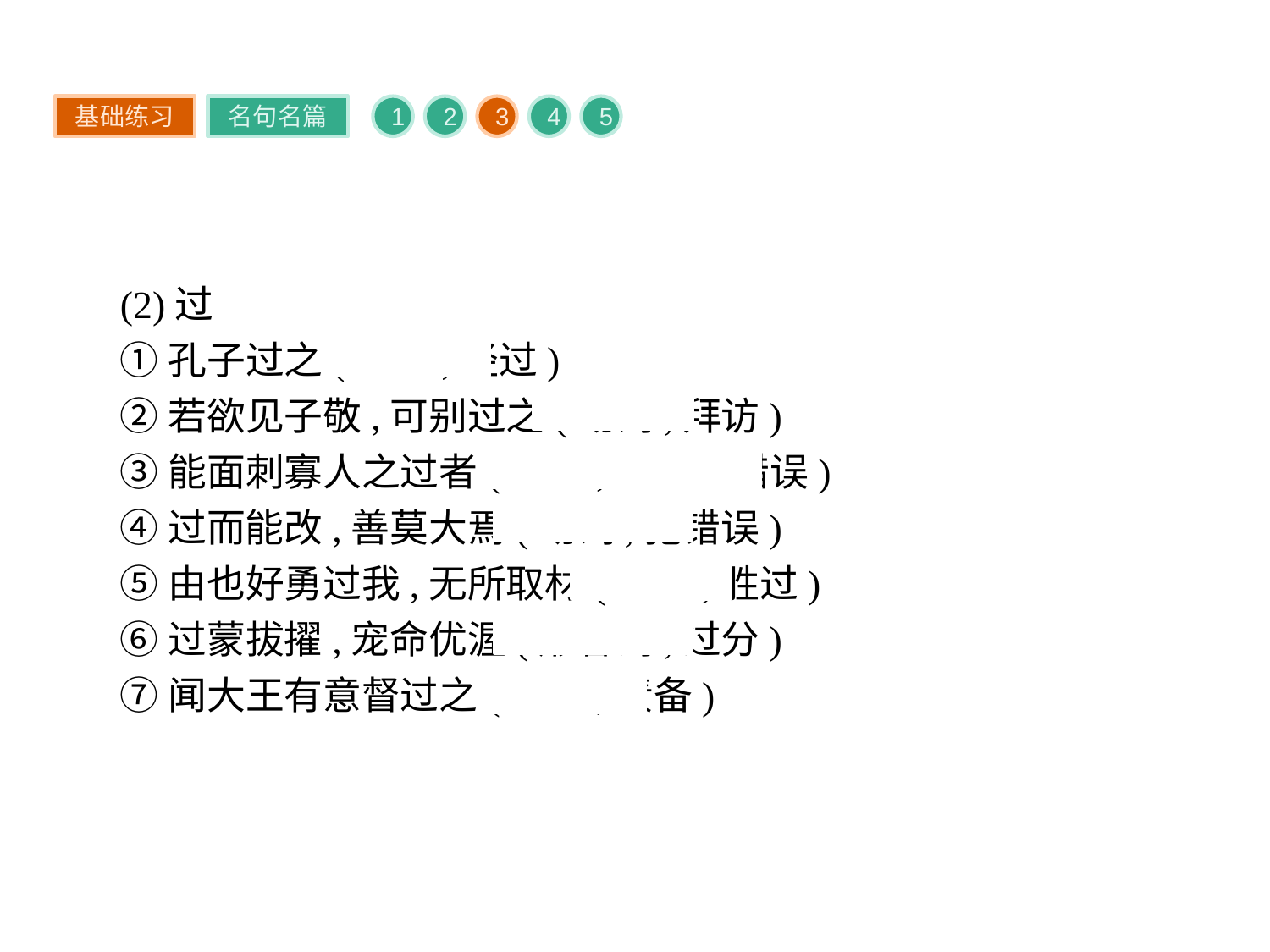

基础练习
名句名篇
1
2
3
4
5
(2)过
①孔子过之(动词,经过)
②若欲见子敬,可别过之(动词,拜访)
③能面刺寡人之过者(名词,过失、错误)
④过而能改,善莫大焉(动词,犯错误)
⑤由也好勇过我,无所取材(动词,胜过)
⑥过蒙拔擢,宠命优渥(形容词,过分)
⑦闻大王有意督过之(动词,责备)